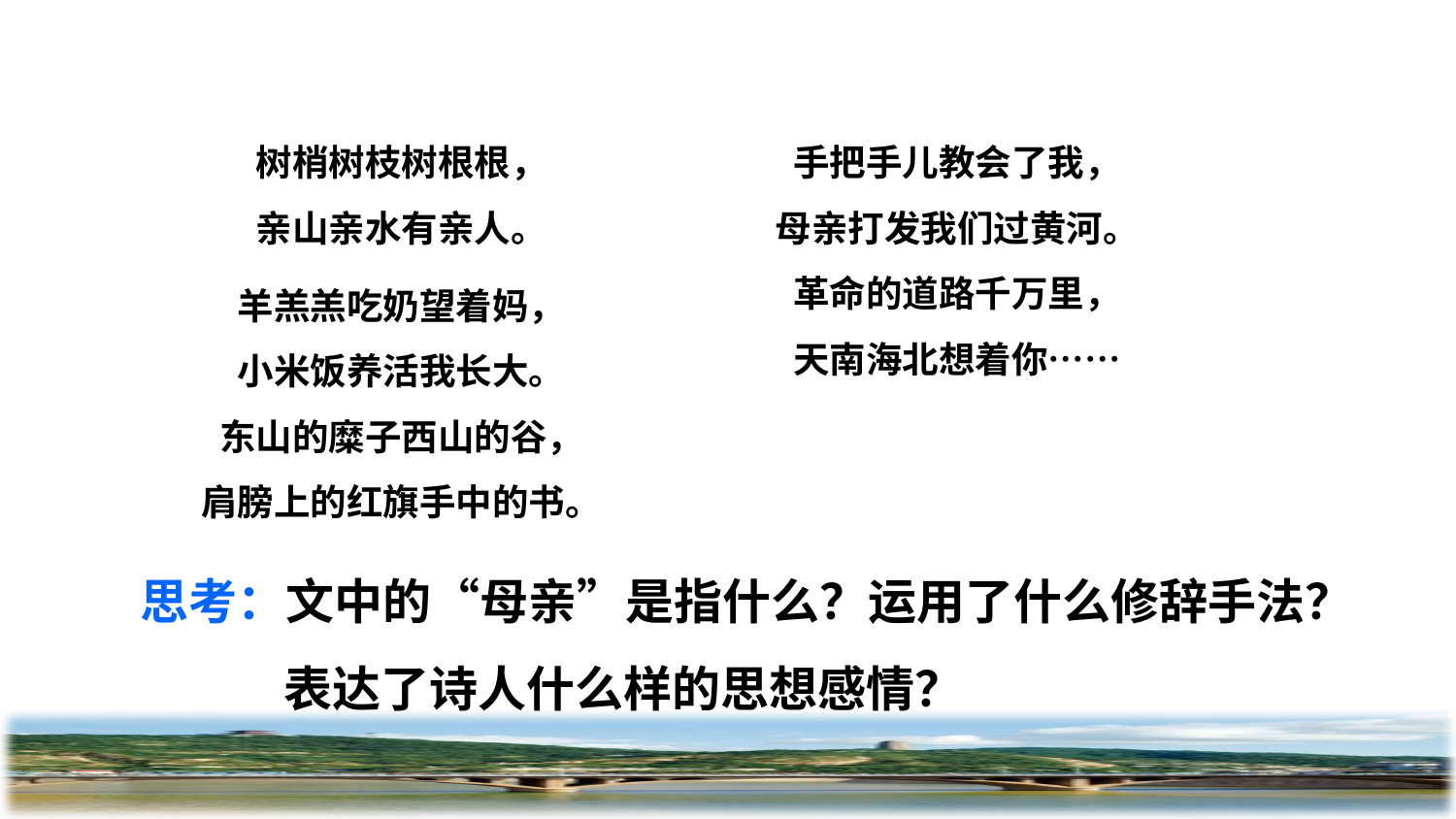

树梢树枝树根根，
亲山亲水有亲人。
羊羔羔吃奶望着妈，
小米饭养活我长大。
东山的糜子西山的谷，
肩膀上的红旗手中的书。
手把手儿教会了我，
母亲打发我们过黄河。
革命的道路千万里，
天南海北想着你……
思考：文中的“母亲”是指什么？运用了什么修辞手法？表达了诗人什么样的思想感情？